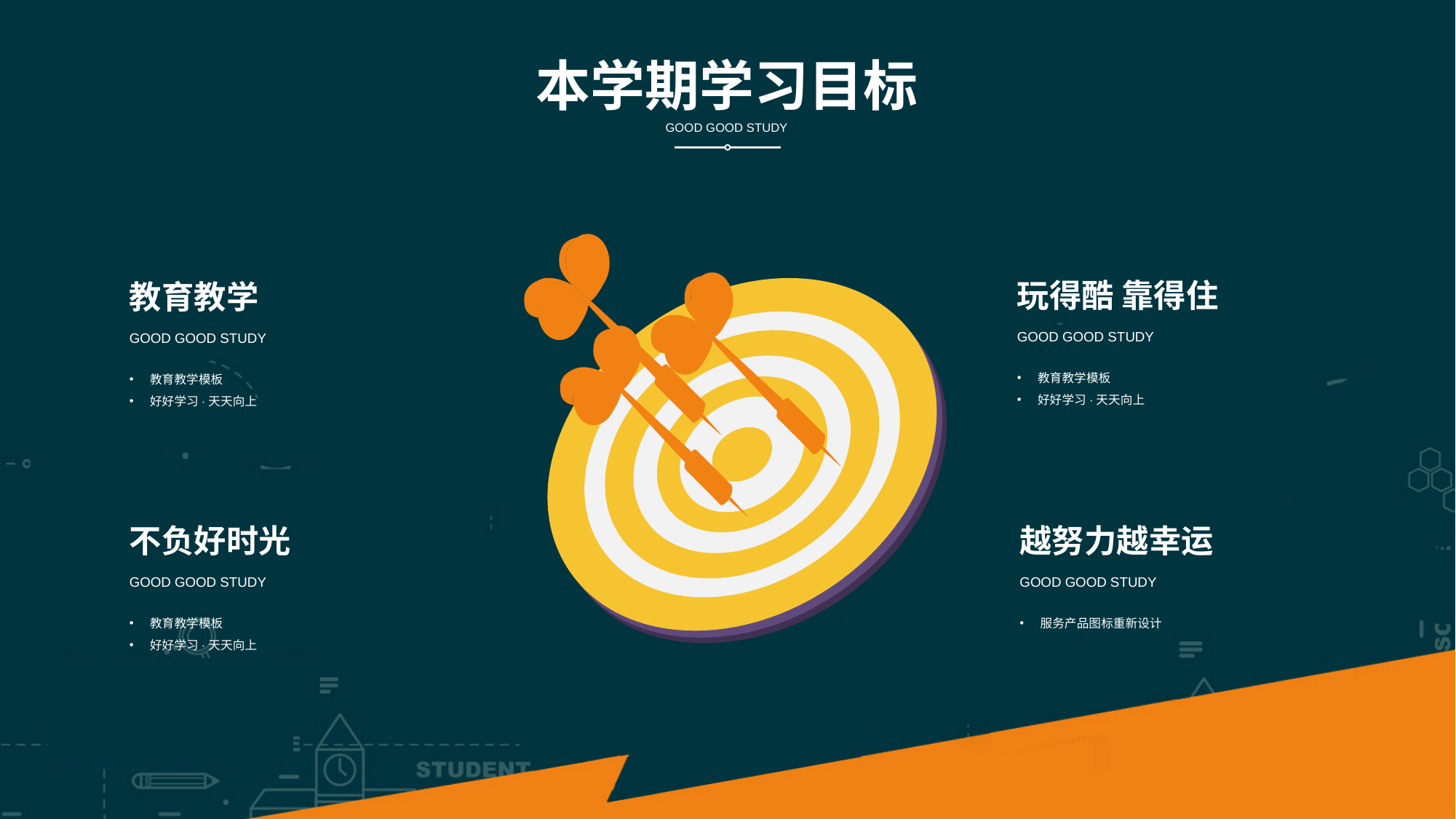

本学期学习目标
GOOD GOOD STUDY

玩得酷 靠得住

教育教学

GOOD GOOD STUDY

GOOD GOOD STUDY
教育教学模板
好好学习·天天向上
教育教学模板
好好学习·天天向上
不负好时光
越努力越幸运
GOOD GOOD STUDY
GOOD GOOD STUDY
教育教学模板
好好学习·天天向上
服务产品图标重新设计